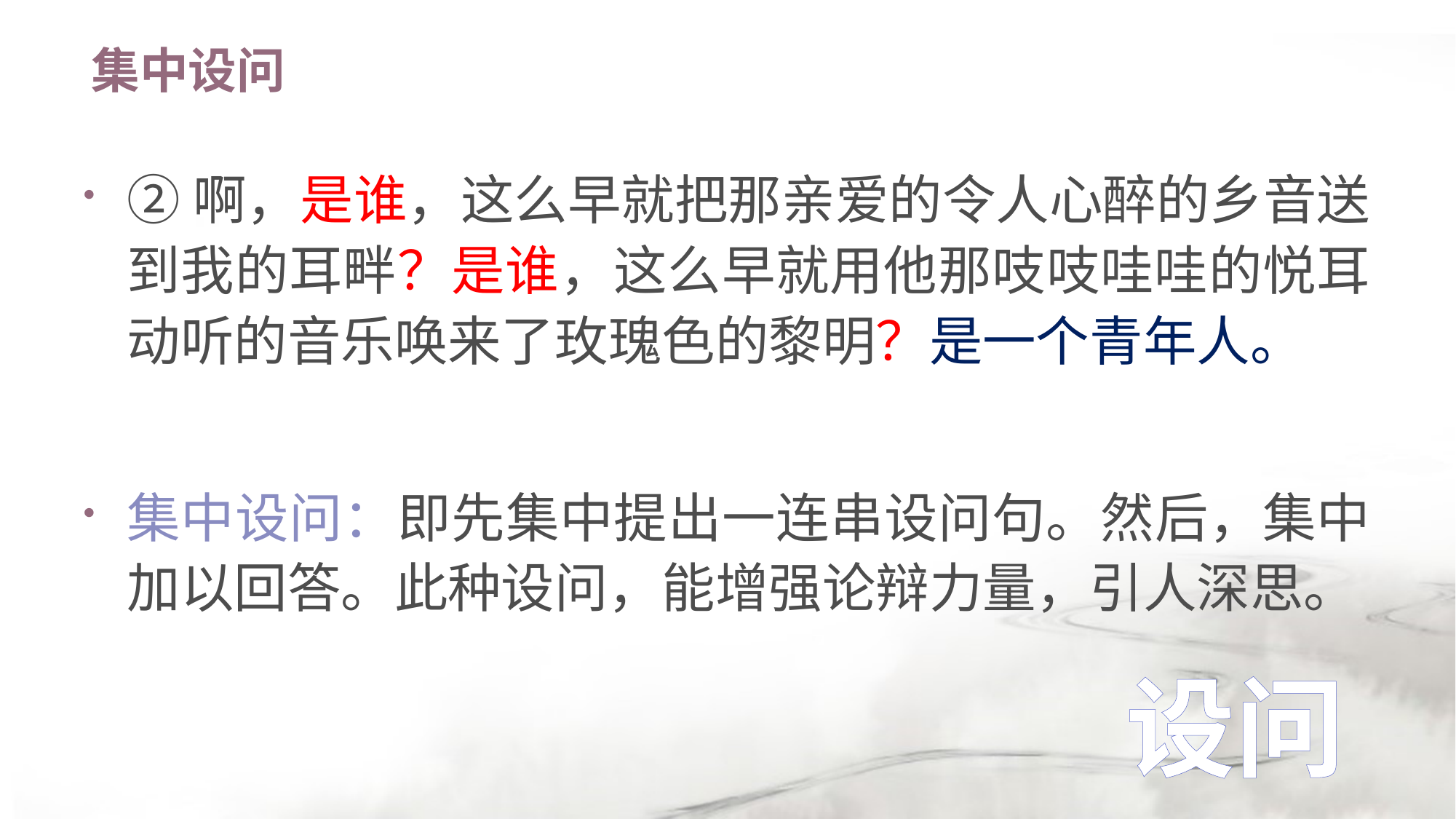

# 集中设问
②啊，是谁，这么早就把那亲爱的令人心醉的乡音送到我的耳畔？是谁，这么早就用他那吱吱哇哇的悦耳动听的音乐唤来了玫瑰色的黎明？是一个青年人。

集中设问：即先集中提出一连串设问句。然后，集中加以回答。此种设问，能增强论辩力量，引人深思。
设问